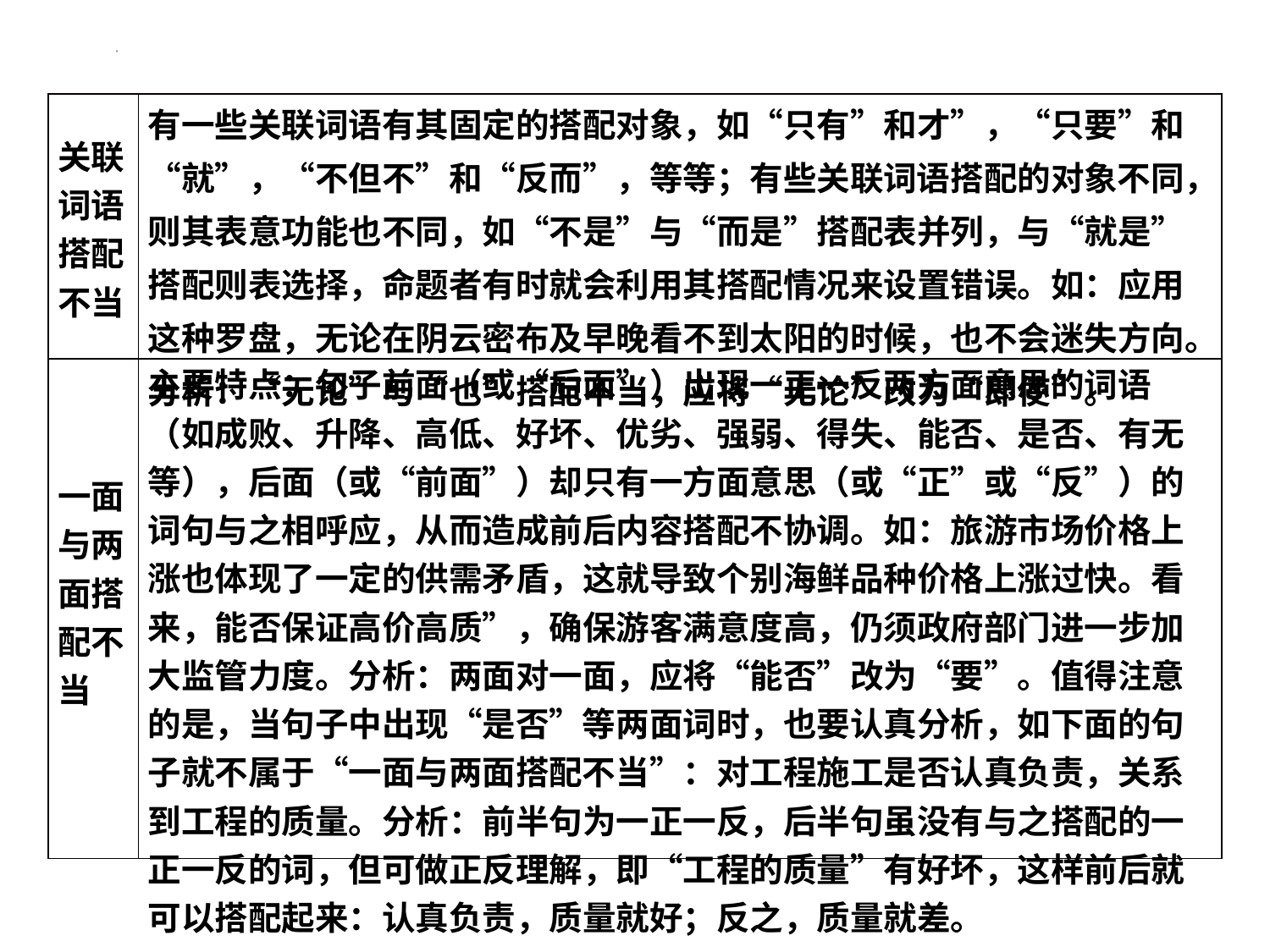

| 关联词语搭配不当 | 有一些关联词语有其固定的搭配对象，如“只有”和才”，“只要”和“就”，“不但不”和“反而”，等等；有些关联词语搭配的对象不同，则其表意功能也不同，如“不是”与“而是”搭配表并列，与“就是”搭配则表选择，命题者有时就会利用其搭配情况来设置错误。如：应用这种罗盘，无论在阴云密布及早晚看不到太阳的时候，也不会迷失方向。分析：“无论”与“也”搭配不当，应将“无论”改为“即使”。 |
| --- | --- |
| 一面与两面搭配不当 | 主要特点：句子前面（或“后面”）出现一正一反两方面意思的词语（如成败、升降、高低、好坏、优劣、强弱、得失、能否、是否、有无等），后面（或“前面”）却只有一方面意思（或“正”或“反”）的词句与之相呼应，从而造成前后内容搭配不协调。如：旅游市场价格上涨也体现了一定的供需矛盾，这就导致个别海鲜品种价格上涨过快。看来，能否保证高价高质”，确保游客满意度高，仍须政府部门进一步加大监管力度。分析：两面对一面，应将“能否”改为“要”。值得注意的是，当句子中出现“是否”等两面词时，也要认真分析，如下面的句子就不属于“一面与两面搭配不当”：对工程施工是否认真负责，关系到工程的质量。分析：前半句为一正一反，后半句虽没有与之搭配的一正一反的词，但可做正反理解，即“工程的质量”有好坏，这样前后就可以搭配起来：认真负责，质量就好；反之，质量就差。 |